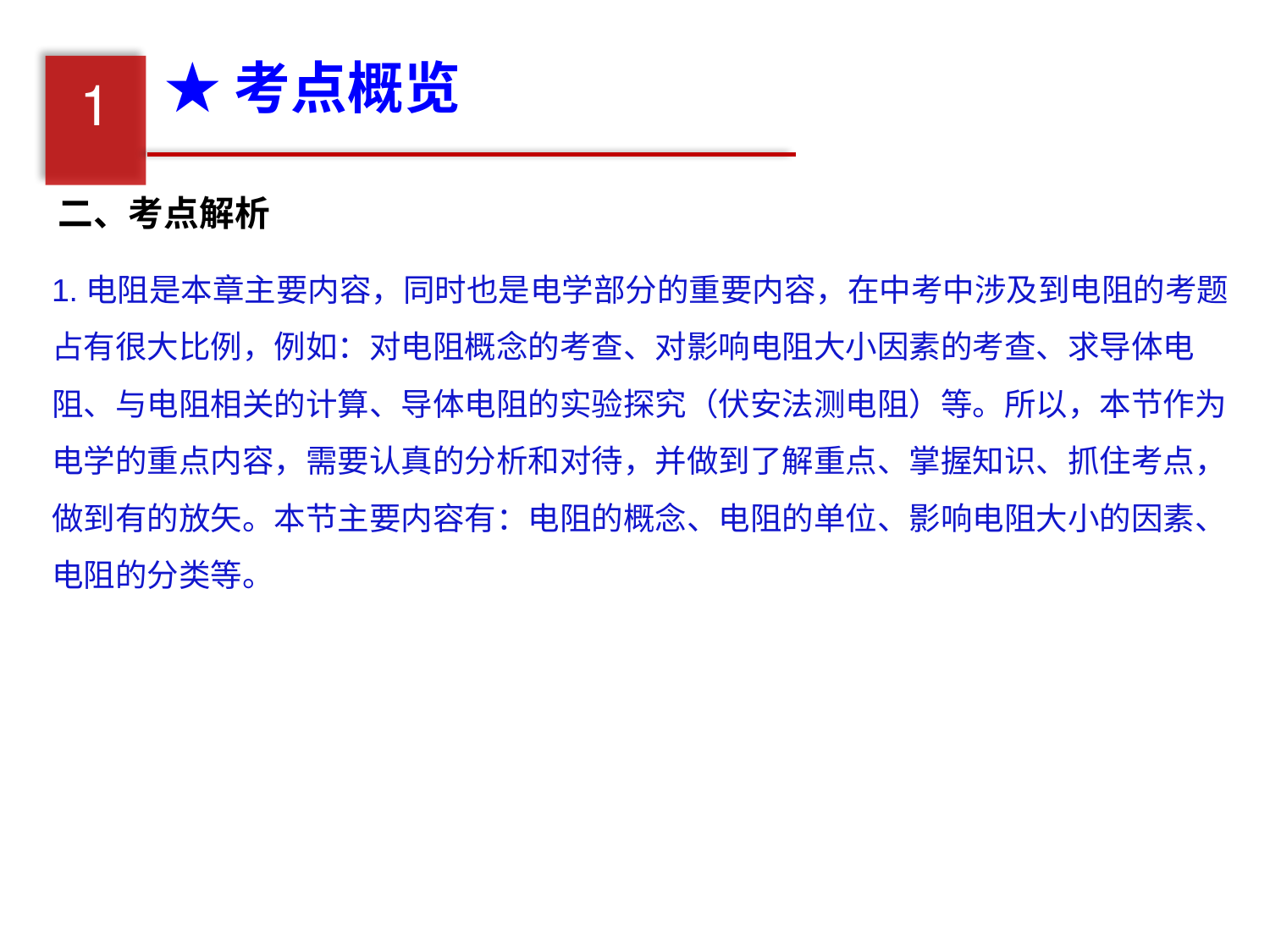

★考点概览

1
二、考点解析
1.电阻是本章主要内容，同时也是电学部分的重要内容，在中考中涉及到电阻的考题占有很大比例，例如：对电阻概念的考查、对影响电阻大小因素的考查、求导体电阻、与电阻相关的计算、导体电阻的实验探究（伏安法测电阻）等。所以，本节作为电学的重点内容，需要认真的分析和对待，并做到了解重点、掌握知识、抓住考点，做到有的放矢。本节主要内容有：电阻的概念、电阻的单位、影响电阻大小的因素、电阻的分类等。